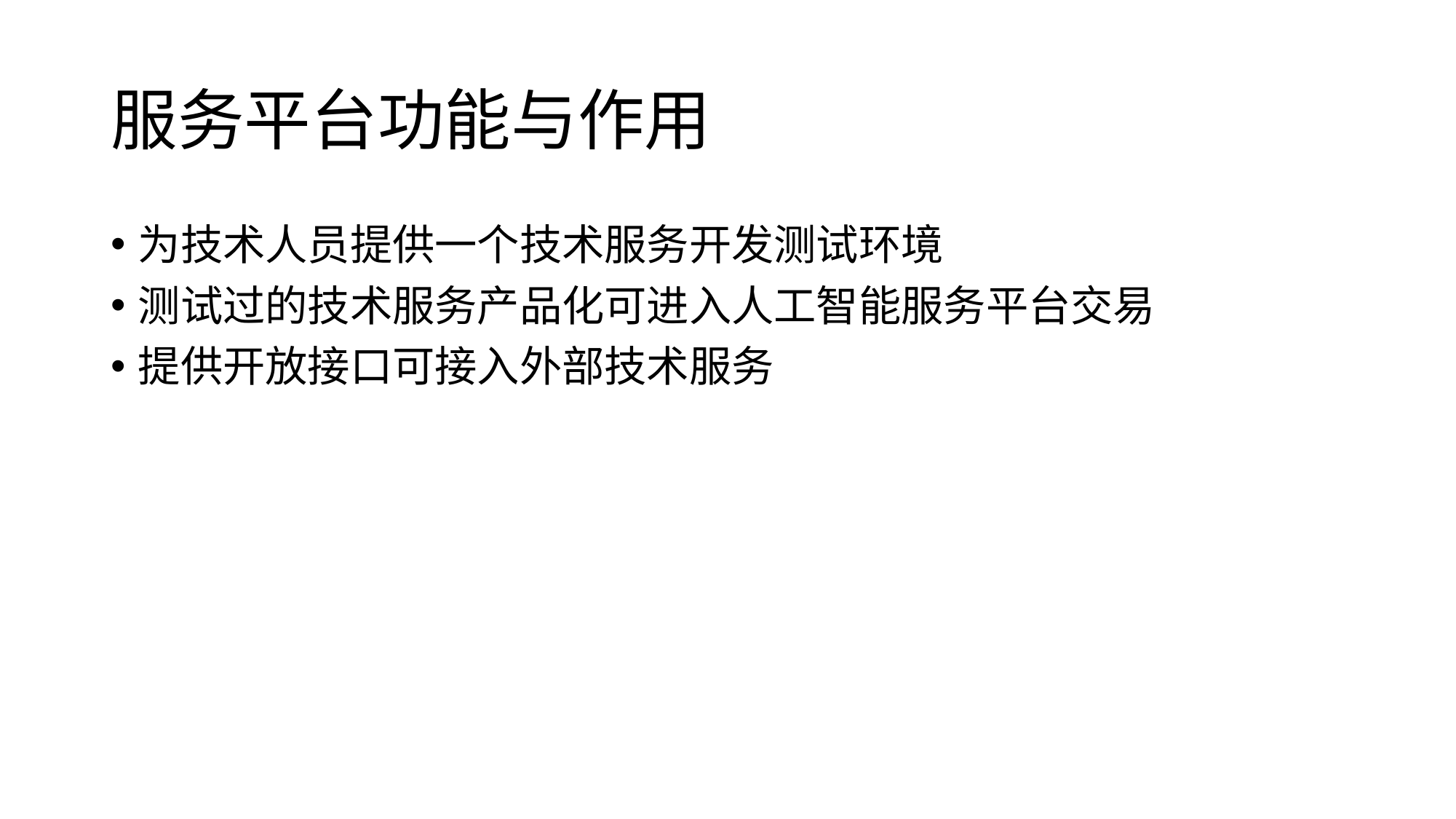

# 服务平台功能与作用
为技术人员提供一个技术服务开发测试环境
测试过的技术服务产品化可进入人工智能服务平台交易
提供开放接口可接入外部技术服务